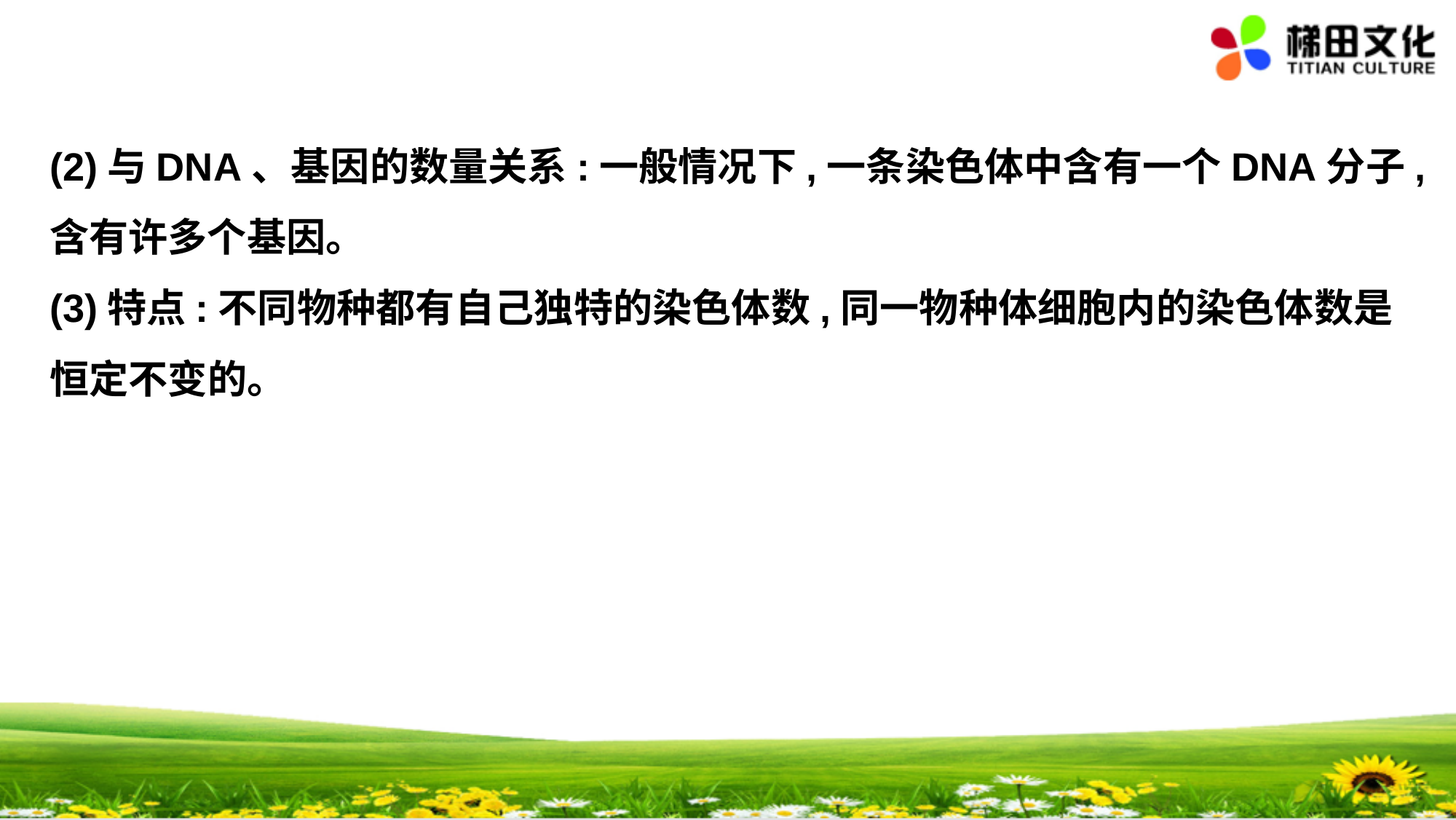

(2)与DNA、基因的数量关系:一般情况下,一条染色体中含有一个DNA分子,含有许多个基因。
(3)特点:不同物种都有自己独特的染色体数,同一物种体细胞内的染色体数是恒定不变的。